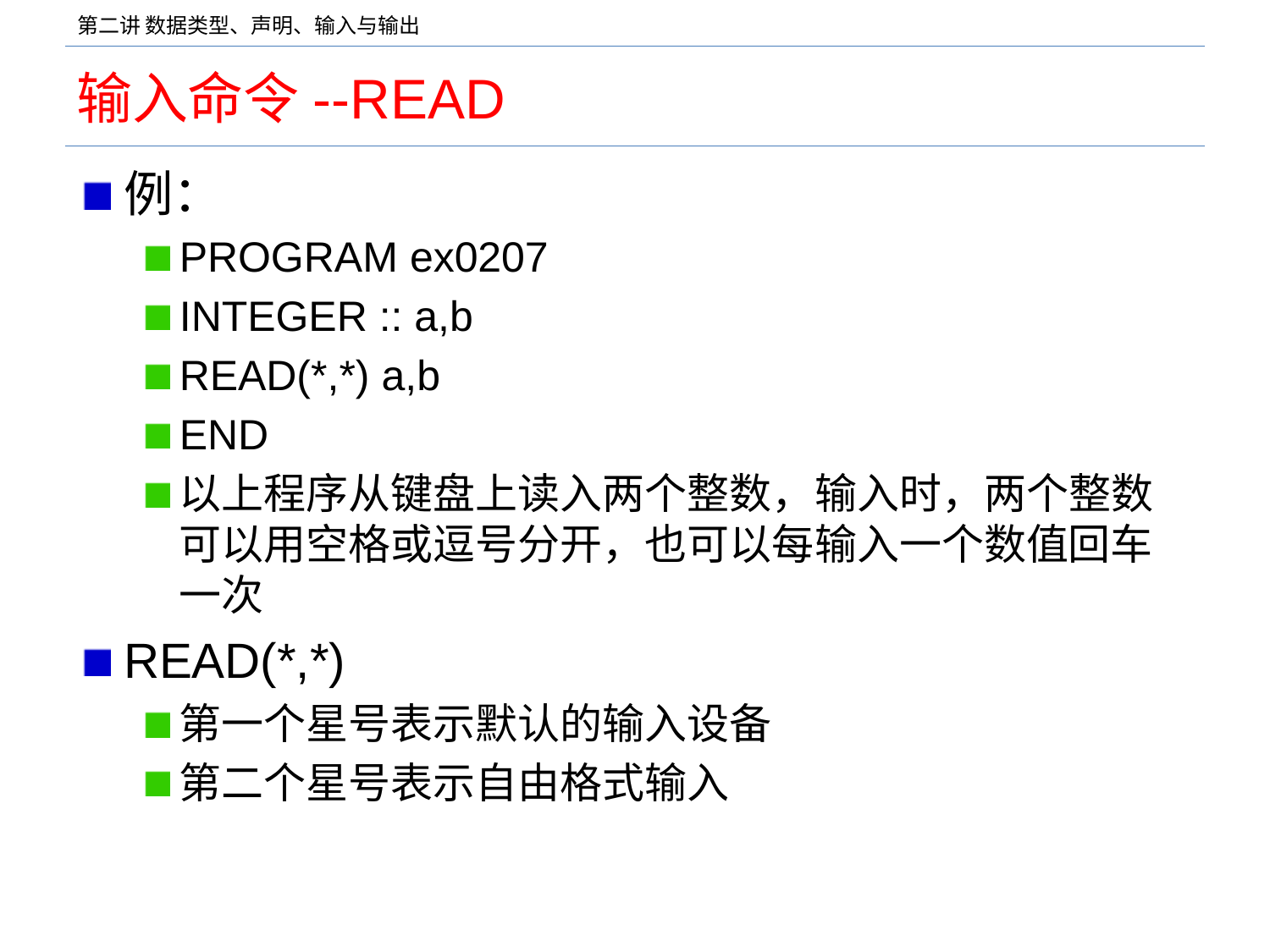

# 输入命令--READ
例：
PROGRAM ex0207
INTEGER :: a,b
READ(*,*) a,b
END
以上程序从键盘上读入两个整数，输入时，两个整数可以用空格或逗号分开，也可以每输入一个数值回车一次
READ(*,*)
第一个星号表示默认的输入设备
第二个星号表示自由格式输入